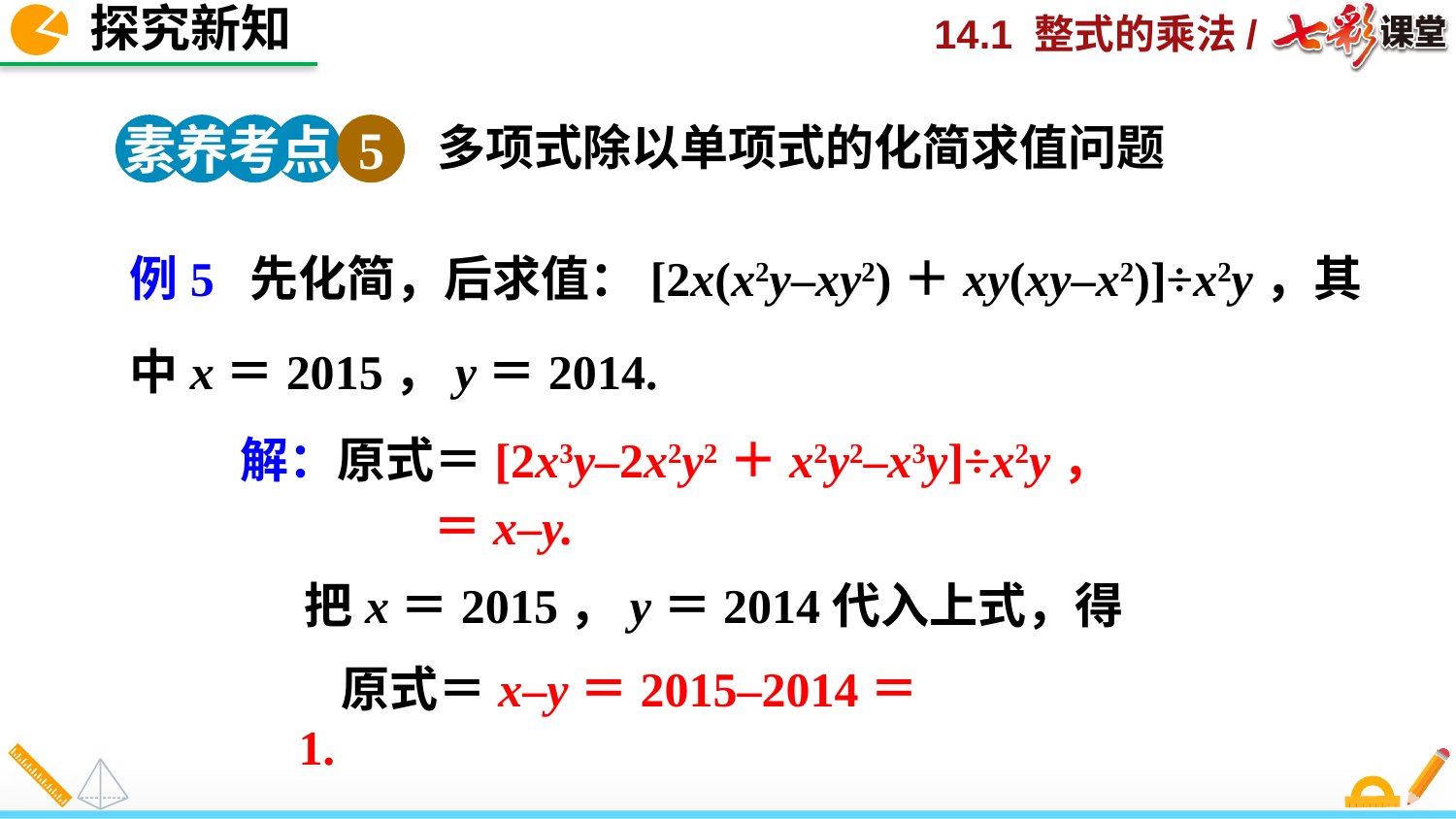

探究新知

素养考点 5

多项式除以单项式的化简求值问题
例5  先化简，后求值：[2x(x2y–xy2)＋xy(xy–x2)]÷x2y，其中x＝2015，y＝2014.
解：原式＝[2x3y–2x2y2＋x2y2–x3y]÷x2y，
＝x–y.
把x＝2015，y＝2014代入上式，得
原式＝x–y＝2015–2014＝1.